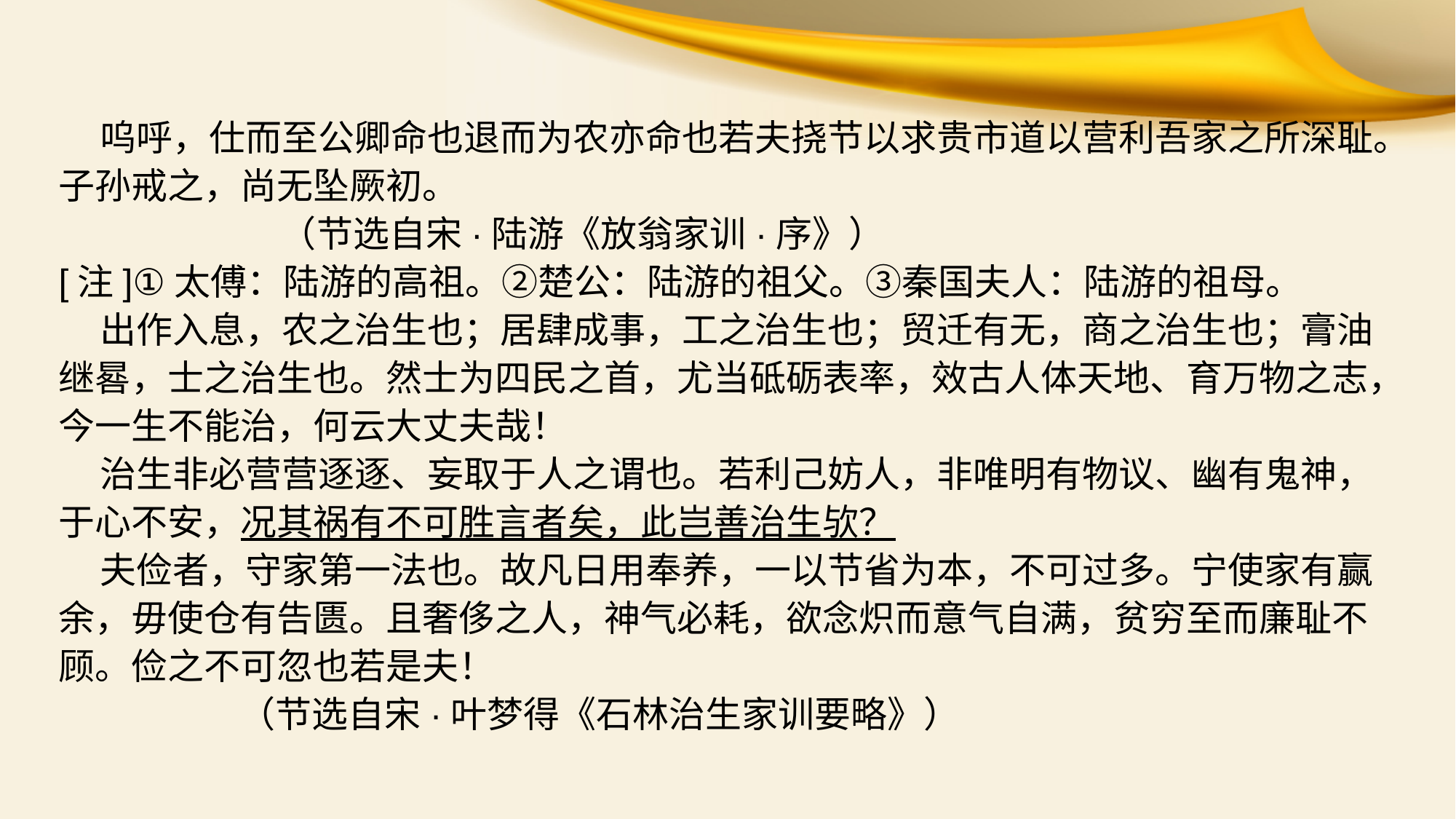

呜呼，仕而至公卿命也退而为农亦命也若夫挠节以求贵市道以营利吾家之所深耻。子孙戒之，尚无坠厥初。
                          （节选自宋·陆游《放翁家训·序》）
[注]①太傅：陆游的高祖。②楚公：陆游的祖父。③秦国夫人：陆游的祖母。
    出作入息，农之治生也；居肆成事，工之治生也；贸迁有无，商之治生也；膏油继晷，士之治生也。然士为四民之首，尤当砥砺表率，效古人体天地、育万物之志，今一生不能治，何云大丈夫哉！
    治生非必营营逐逐、妄取于人之谓也。若利己妨人，非唯明有物议、幽有鬼神，于心不安，况其祸有不可胜言者矣，此岂善治生欤？
    夫俭者，守家第一法也。故凡日用奉养，一以节省为本，不可过多。宁使家有赢余，毋使仓有告匮。且奢侈之人，神气必耗，欲念炽而意气自满，贫穷至而廉耻不顾。俭之不可忽也若是夫！
                     （节选自宋·叶梦得《石林治生家训要略》）